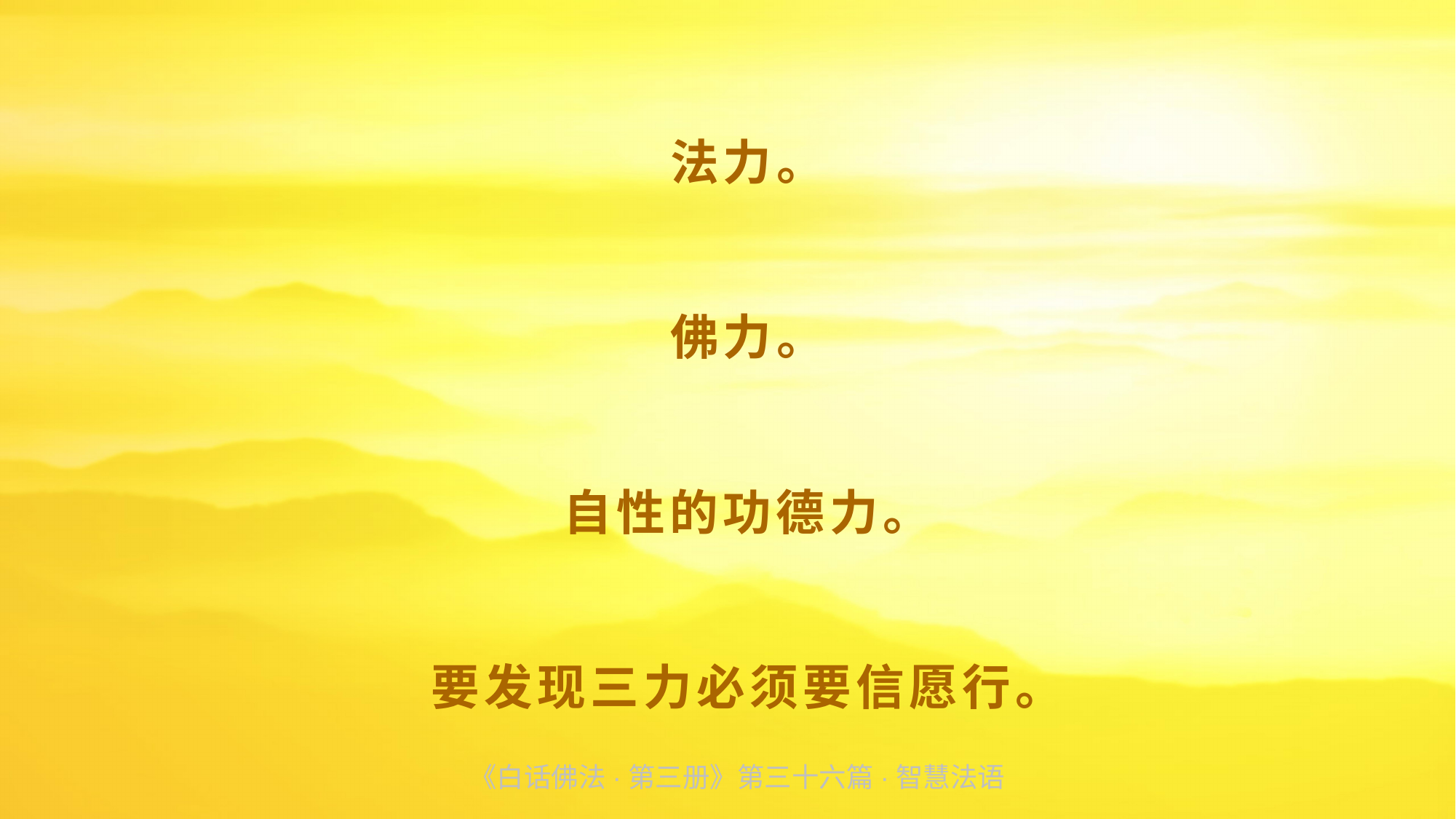

法力。

佛力。

自性的功德力。

要发现三力必须要信愿行。
  《白话佛法·第三册》第三十六篇·智慧法语